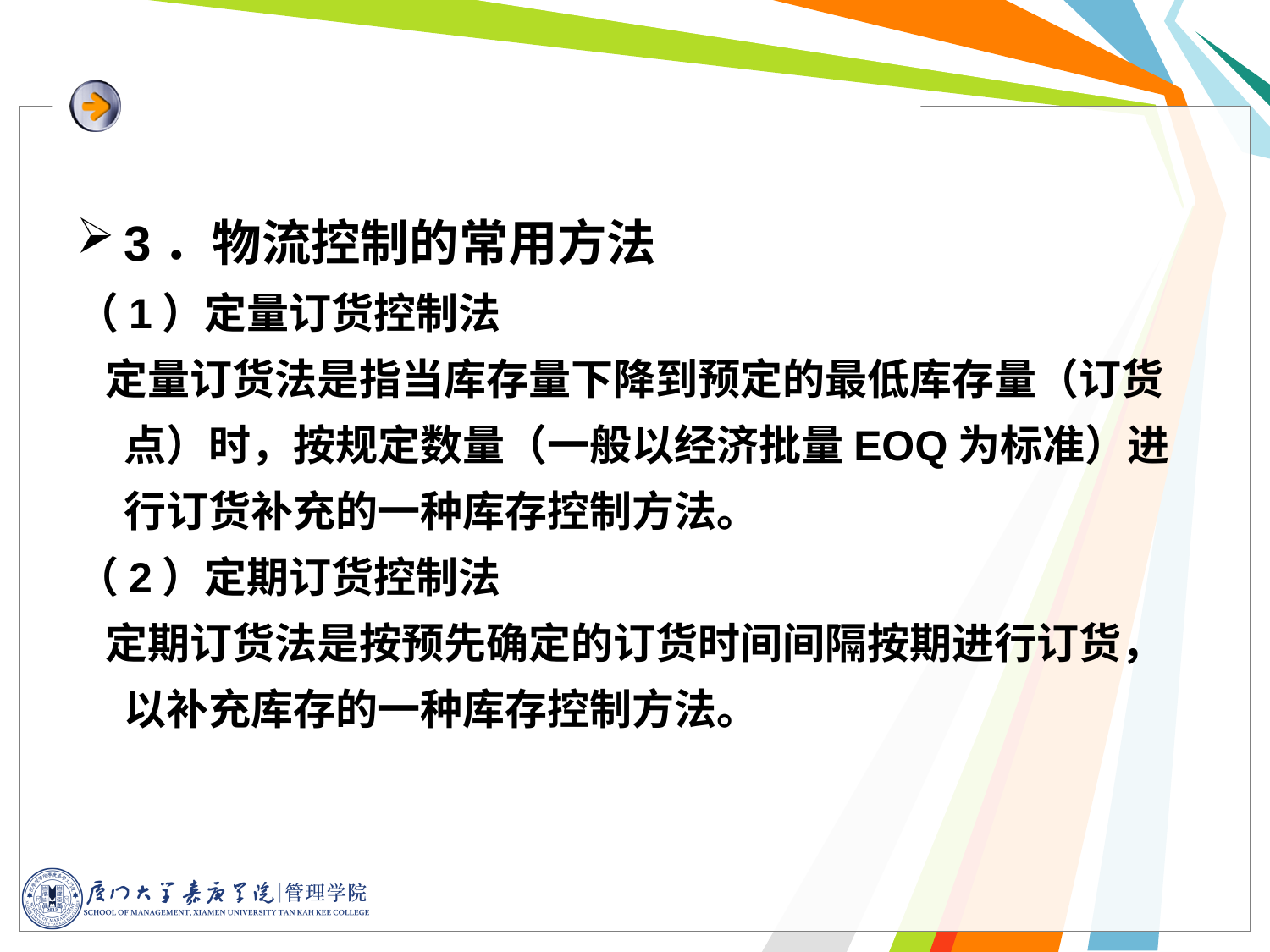

3．物流控制的常用方法
（1）定量订货控制法
  定量订货法是指当库存量下降到预定的最低库存量（订货点）时，按规定数量（一般以经济批量EOQ为标准）进行订货补充的一种库存控制方法。
（2）定期订货控制法
  定期订货法是按预先确定的订货时间间隔按期进行订货，以补充库存的一种库存控制方法。